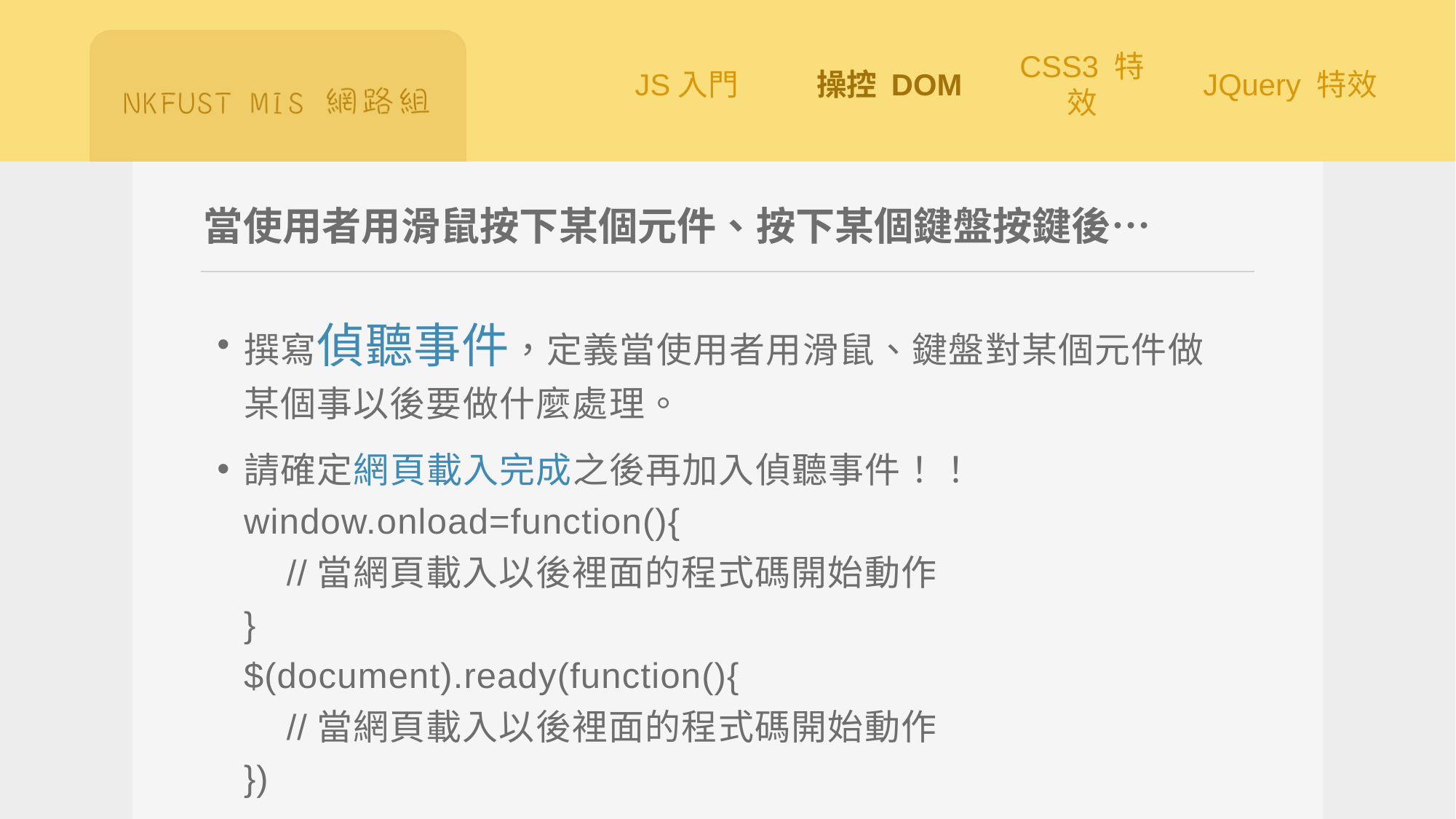

# 當使用者用滑鼠按下某個元件、按下某個鍵盤按鍵後…
撰寫偵聽事件，定義當使用者用滑鼠、鍵盤對某個元件做某個事以後要做什麼處理。
請確定網頁載入完成之後再加入偵聽事件！！
window.onload=function(){
    //當網頁載入以後裡面的程式碼開始動作
}
$(document).ready(function(){
    //當網頁載入以後裡面的程式碼開始動作
})